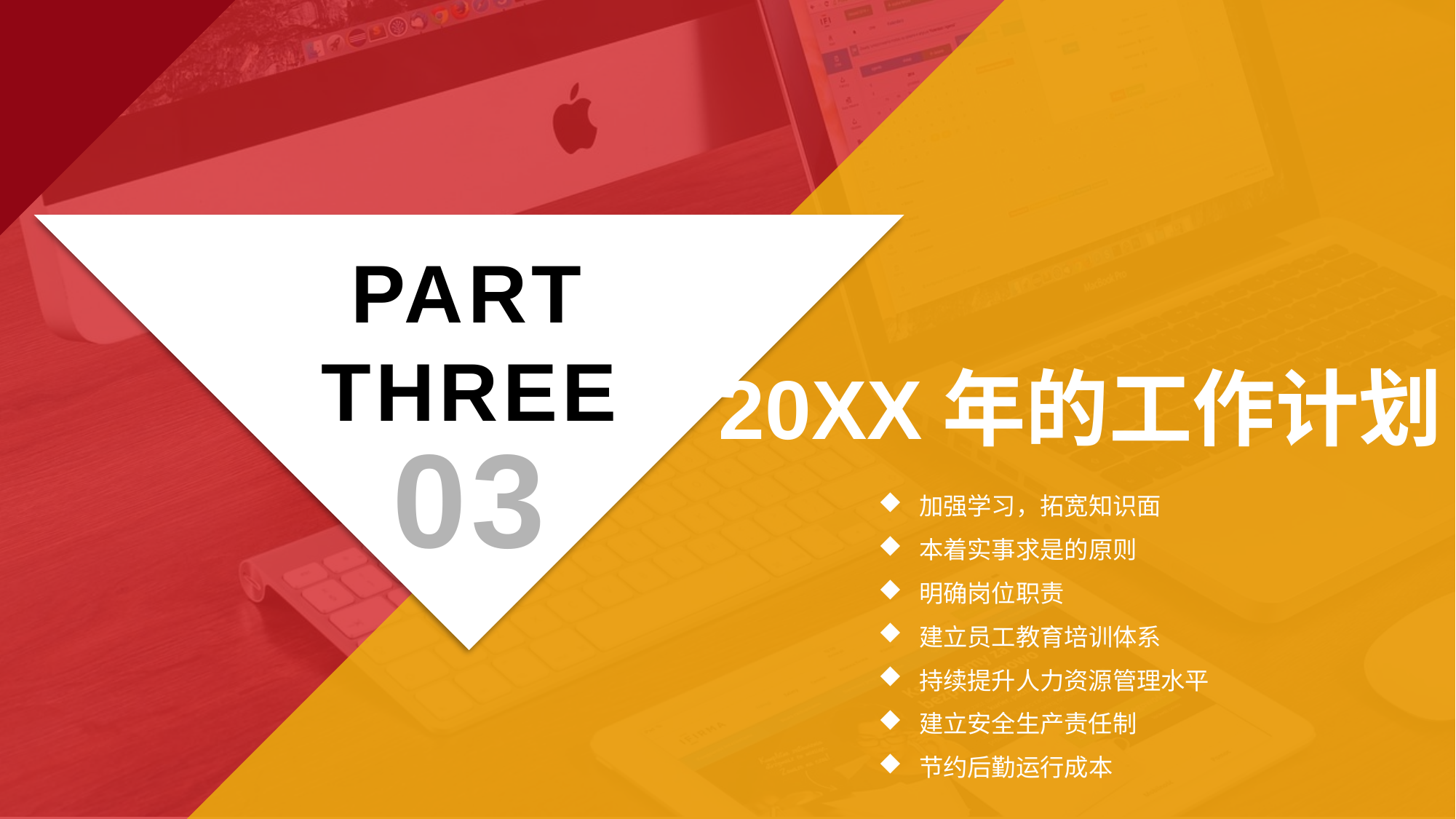

PART THREE
03

20XX年的工作计划
加强学习，拓宽知识面
本着实事求是的原则
明确岗位职责
建立员工教育培训体系
持续提升人力资源管理水平
建立安全生产责任制
节约后勤运行成本